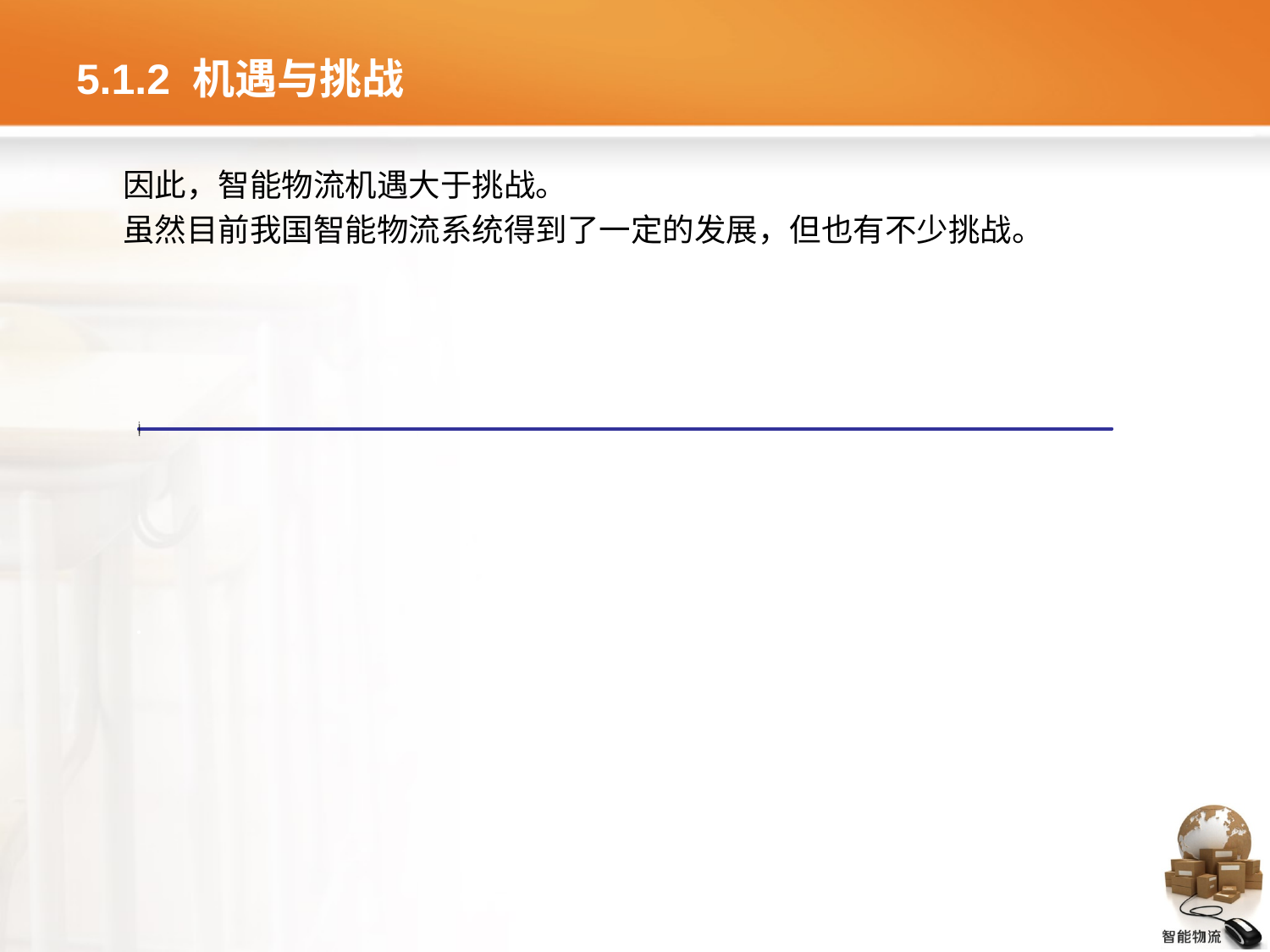

# 5.1.2 机遇与挑战
因此，智能物流机遇大于挑战。
虽然目前我国智能物流系统得到了一定的发展，但也有不少挑战。